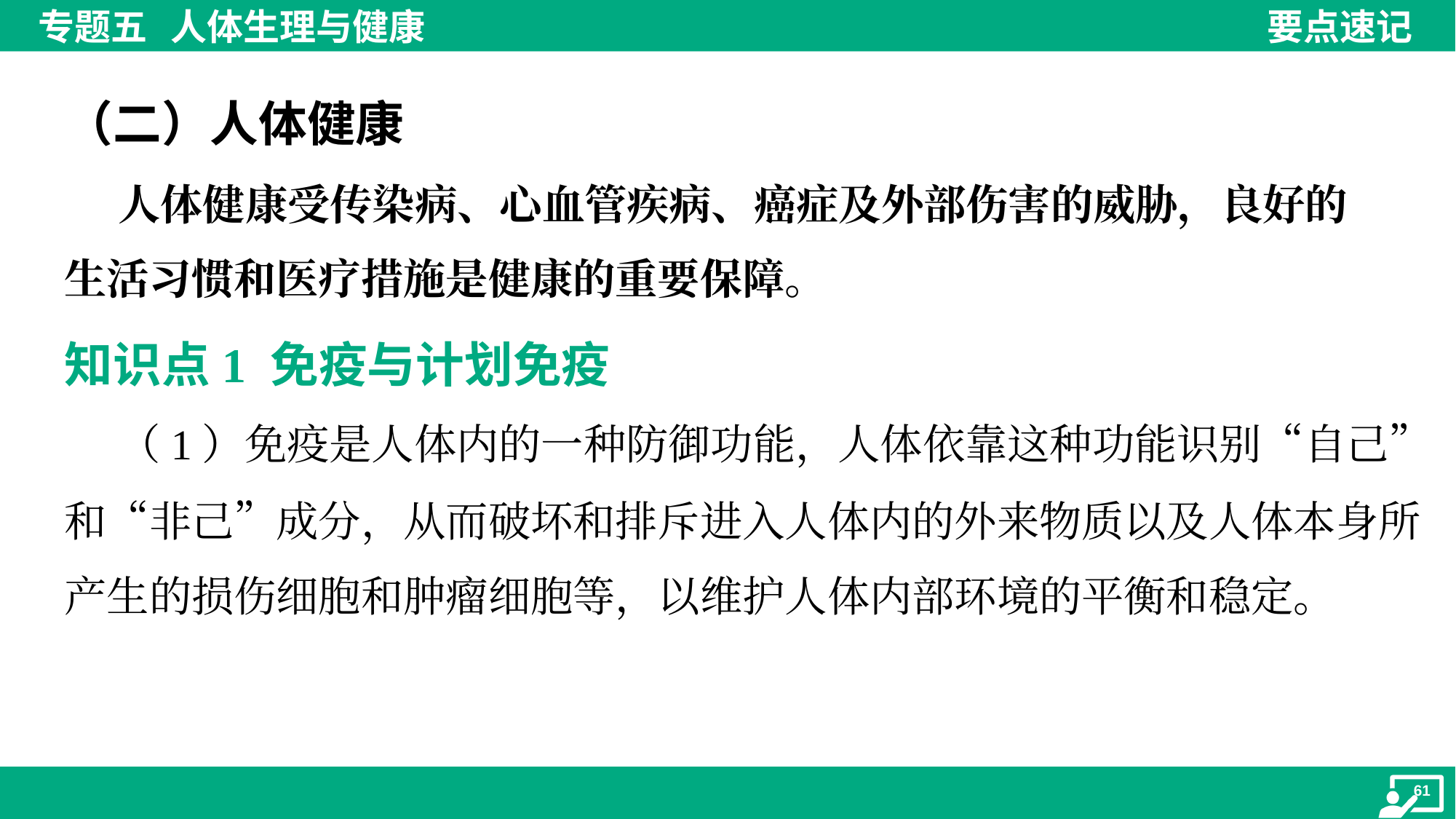

（二）人体健康
    人体健康受传染病、心血管疾病、癌症及外部伤害的威胁，良好的
生活习惯和医疗措施是健康的重要保障。
知识点1 免疫与计划免疫
    （1）免疫是人体内的一种防御功能，人体依靠这种功能识别“自己”
和“非己”成分，从而破坏和排斥进入人体内的外来物质以及人体本身所
产生的损伤细胞和肿瘤细胞等，以维护人体内部环境的平衡和稳定。